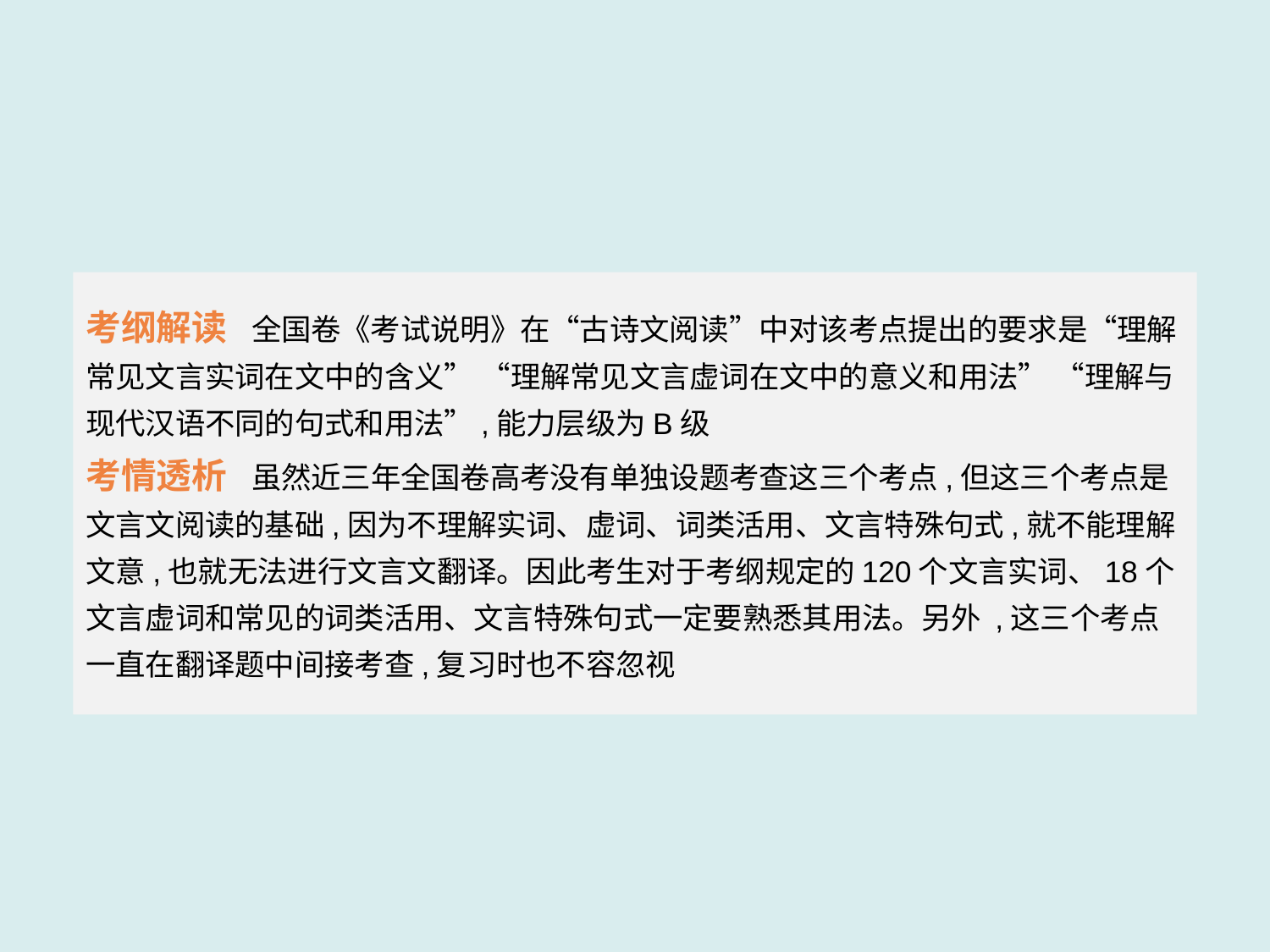

考纲解读   全国卷《考试说明》在“古诗文阅读”中对该考点提出的要求是“理解常见文言实词在文中的含义” “理解常见文言虚词在文中的意义和用法” “理解与现代汉语不同的句式和用法”,能力层级为B级
考情透析   虽然近三年全国卷高考没有单独设题考查这三个考点,但这三个考点是文言文阅读的基础,因为不理解实词、虚词、词类活用、文言特殊句式,就不能理解文意,也就无法进行文言文翻译。因此考生对于考纲规定的120个文言实词、18个文言虚词和常见的词类活用、文言特殊句式一定要熟悉其用法。另外 ,这三个考点一直在翻译题中间接考查,复习时也不容忽视